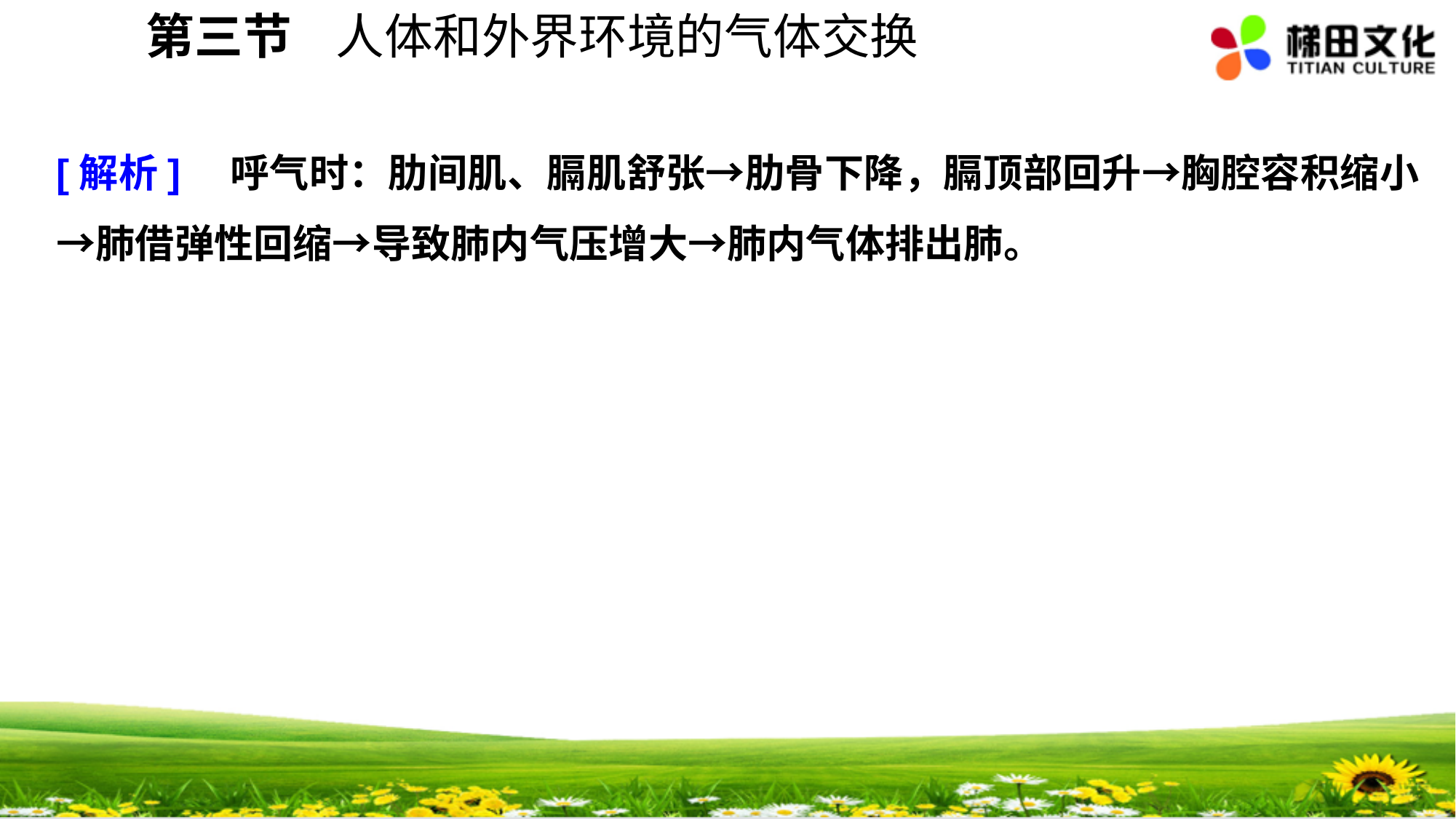

第三节    人体和外界环境的气体交换
[解析]　呼气时：肋间肌、膈肌舒张→肋骨下降，膈顶部回升→胸腔容积缩小→肺借弹性回缩→导致肺内气压增大→肺内气体排出肺。